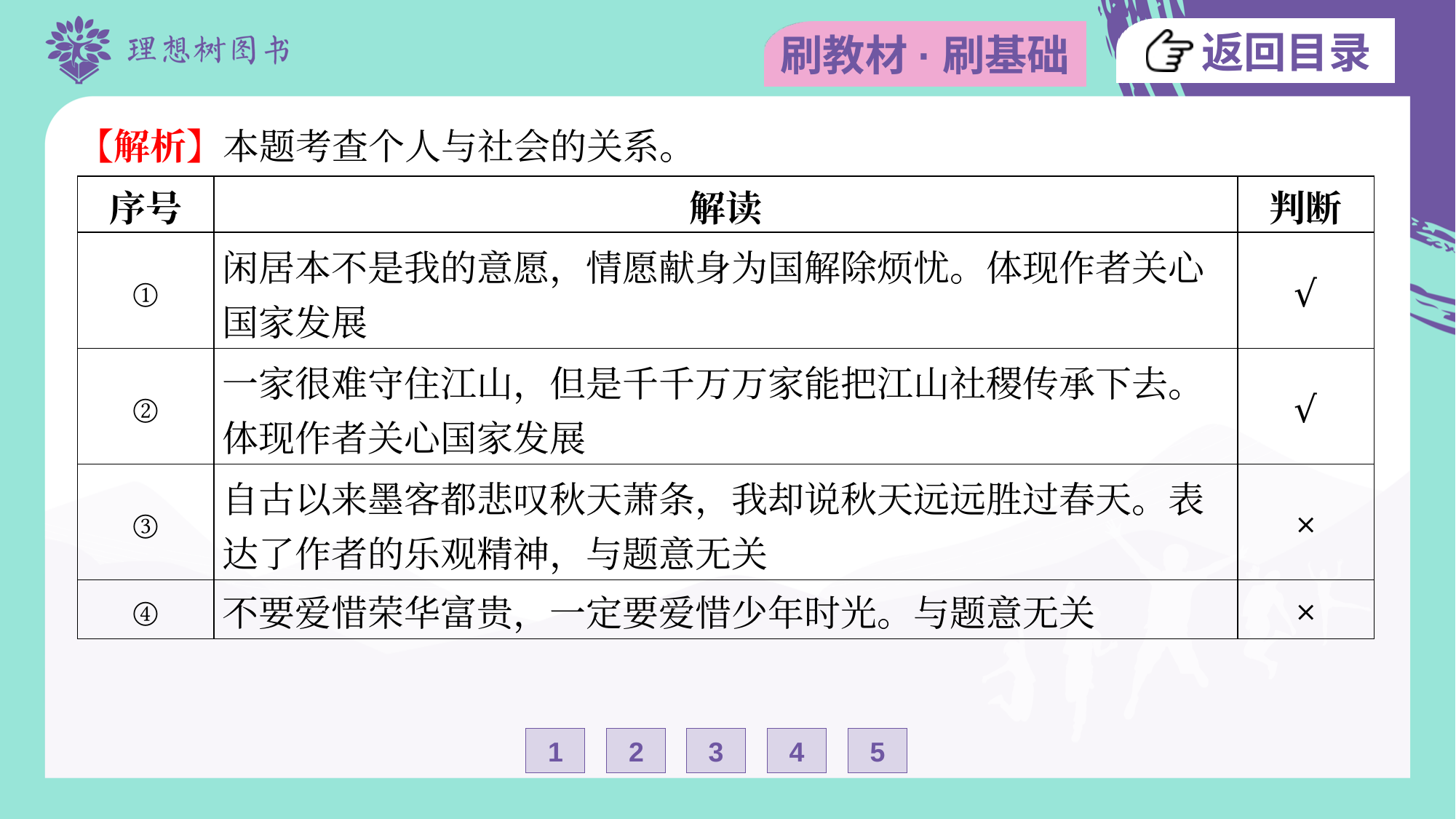

【解析】本题考查个人与社会的关系。
| 序号 | 解读 | 判断 |
| --- | --- | --- |
| ① | 闲居本不是我的意愿，情愿献身为国解除烦忧。体现作者关心 国家发展 | √ |
| ② | 一家很难守住江山，但是千千万万家能把江山社稷传承下去。 体现作者关心国家发展 | √ |
| ③ | 自古以来墨客都悲叹秋天萧条，我却说秋天远远胜过春天。表 达了作者的乐观精神，与题意无关 | × |
| ④ | 不要爱惜荣华富贵，一定要爱惜少年时光。与题意无关 | × |